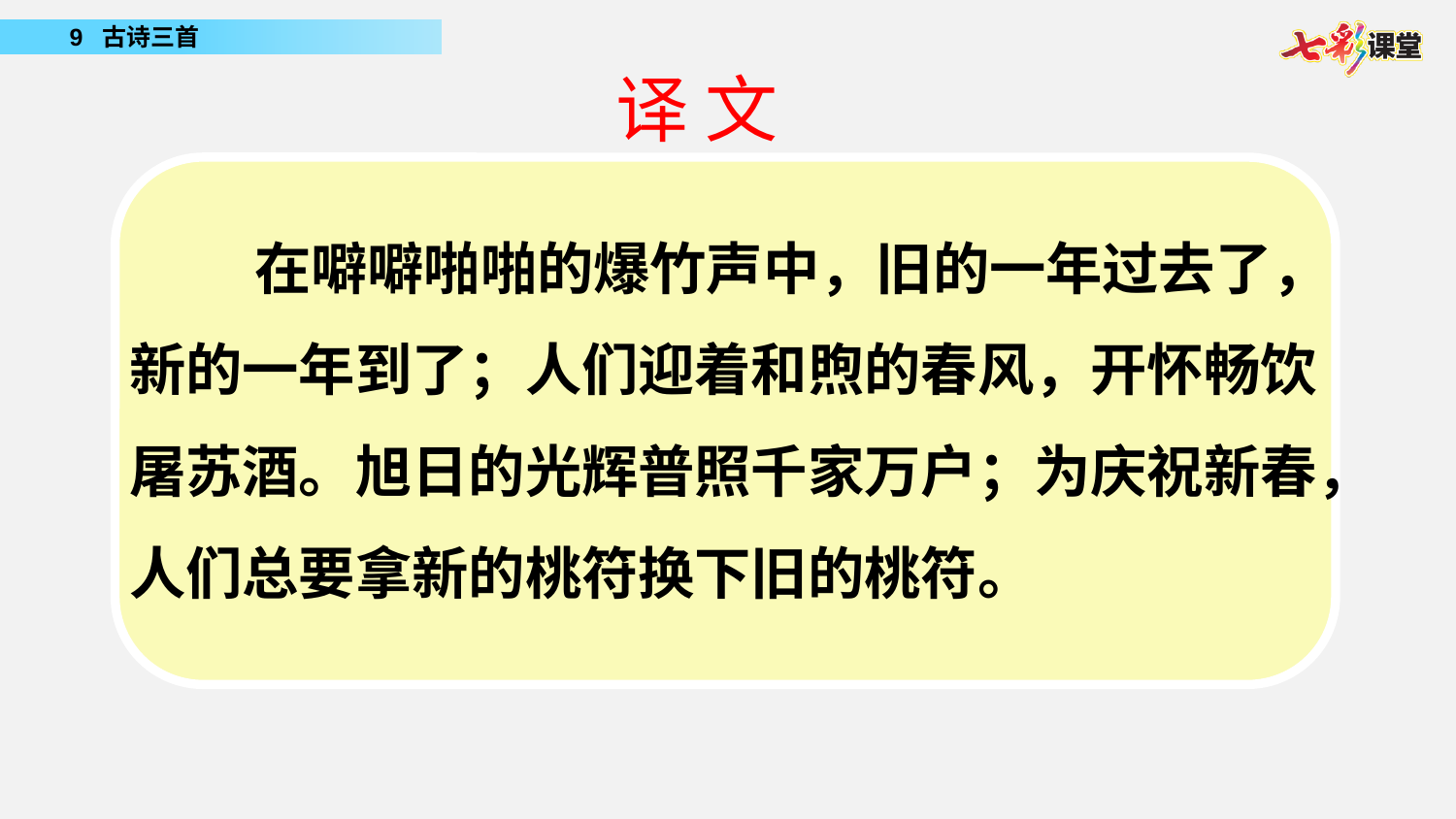

译 文

   在噼噼啪啪的爆竹声中，旧的一年过去了，新的一年到了；人们迎着和煦的春风，开怀畅饮屠苏酒。旭日的光辉普照千家万户；为庆祝新春，人们总要拿新的桃符换下旧的桃符。